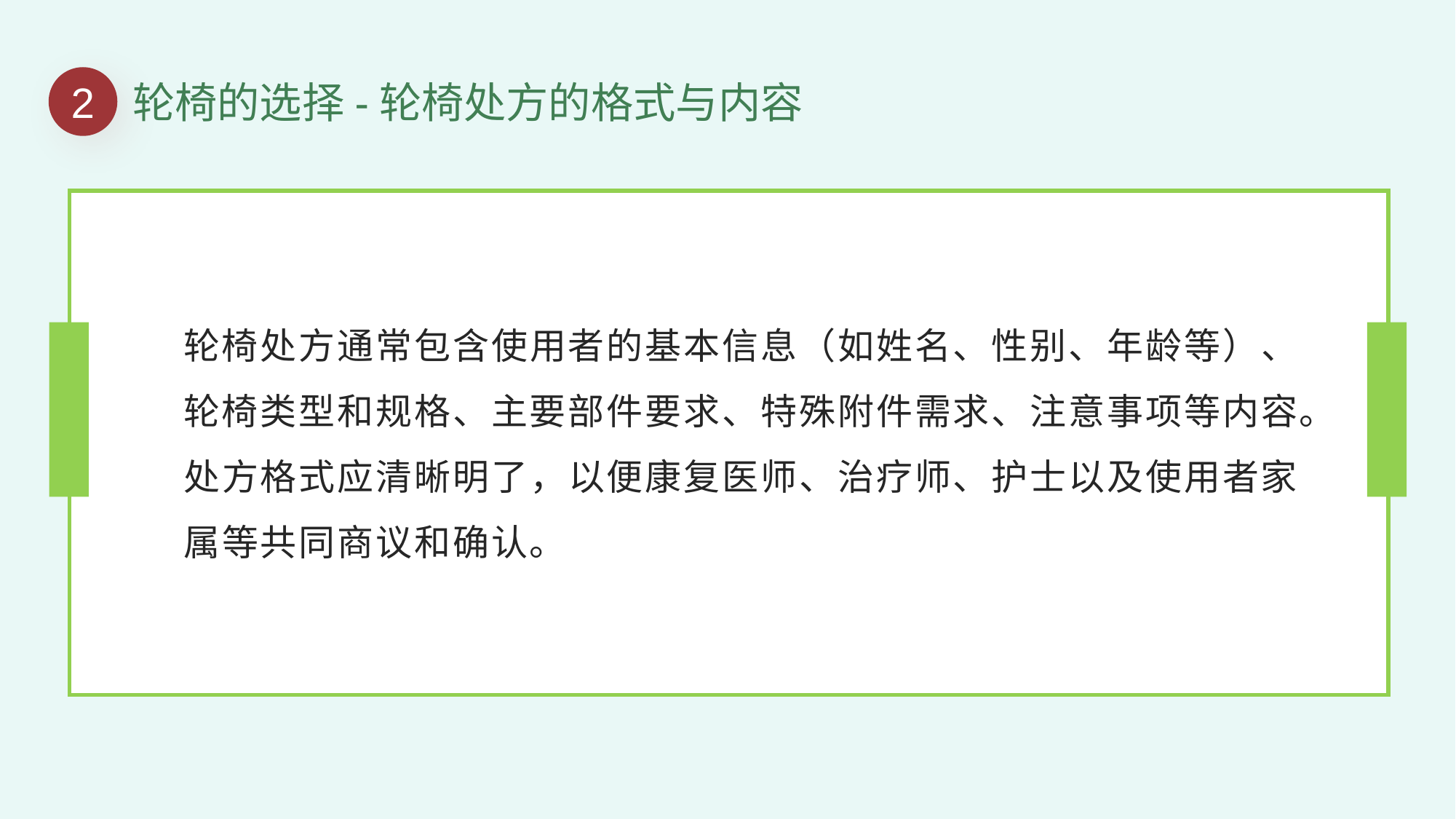

2
轮椅的选择-轮椅处方的格式与内容

轮椅处方通常包含使用者的基本信息（如姓名、性别、年龄等）、轮椅类型和规格、主要部件要求、特殊附件需求、注意事项等内容。处方格式应清晰明了，以便康复医师、治疗师、护士以及使用者家属等共同商议和确认。